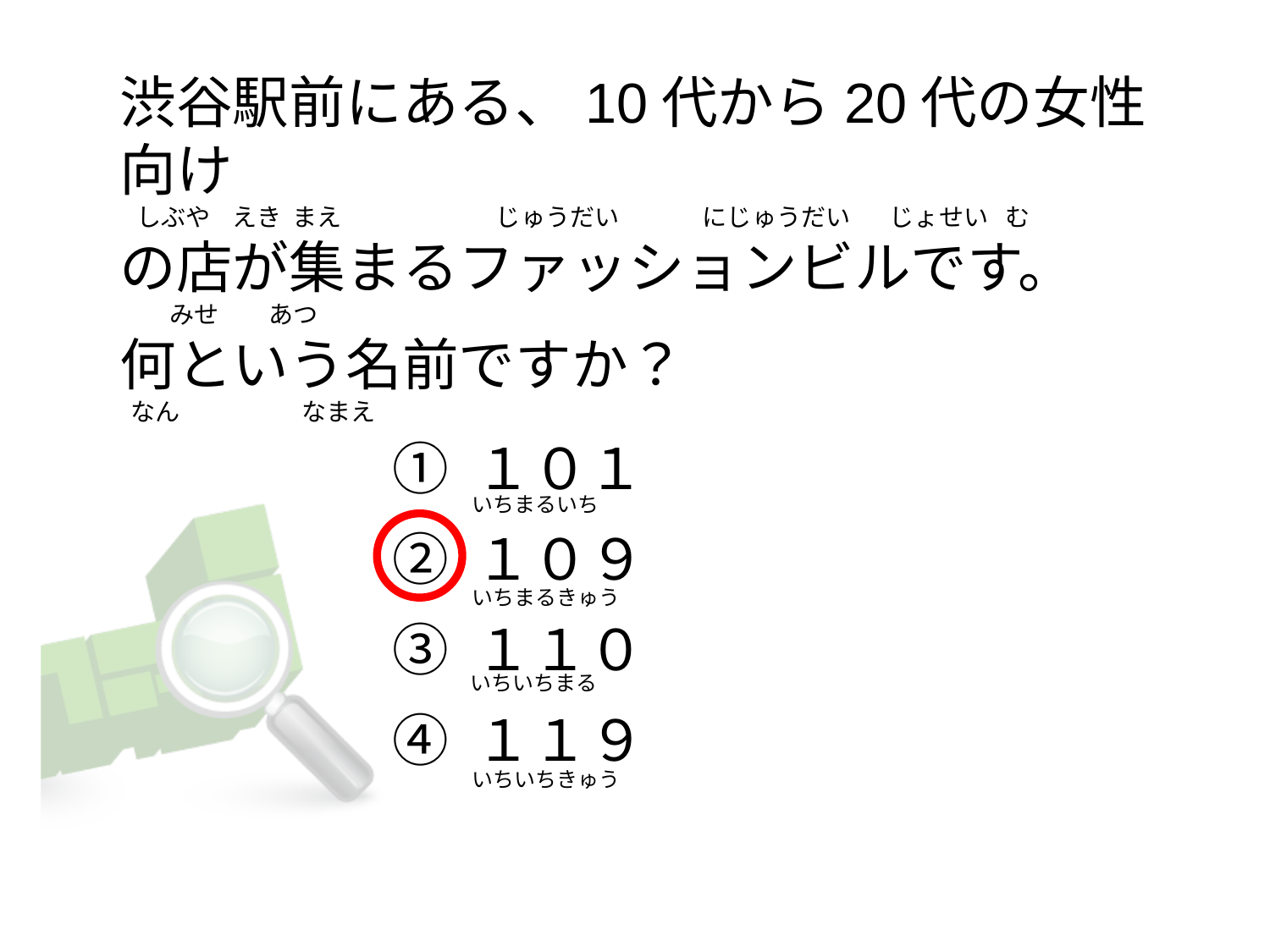

渋谷駅前にある、10代から20代の女性向け
  しぶや    えき  まえ                            じゅうだい               にじゅうだい       じょせい   む
の店が集まるファッションビルです。
        みせ         あつ
何という名前ですか？
 なん                      なまえ
① １０１
② １０９
③ １１０
④ １１９
いちまるいち

いちまるきゅう
いちいちまる
いちいちきゅう